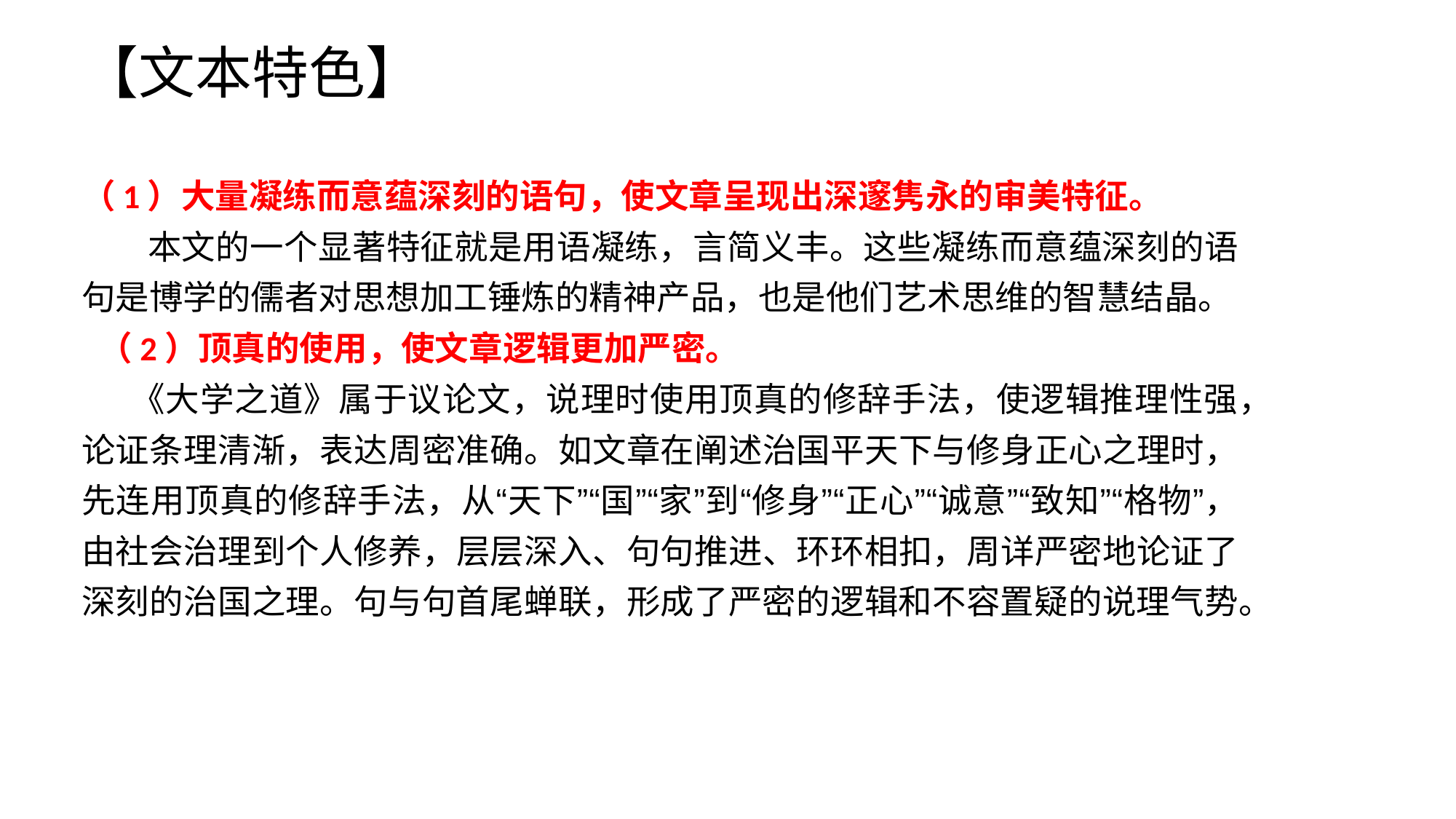

# 【文本特色】
（1）大量凝练而意蕴深刻的语句，使文章呈现出深邃隽永的审美特征。
      本文的一个显著特征就是用语凝练，言简义丰。这些凝练而意蕴深刻的语句是博学的儒者对思想加工锤炼的精神产品，也是他们艺术思维的智慧结晶。
 （2）顶真的使用，使文章逻辑更加严密。
    《大学之道》属于议论文，说理时使用顶真的修辞手法，使逻辑推理性强，论证条理清渐，表达周密准确。如文章在阐述治国平天下与修身正心之理时，先连用顶真的修辞手法，从“天下”“国”“家”到“修身”“正心”“诚意”“致知”“格物”，由社会治理到个人修养，层层深入、句句推进、环环相扣，周详严密地论证了深刻的治国之理。句与句首尾蝉联，形成了严密的逻辑和不容置疑的说理气势。